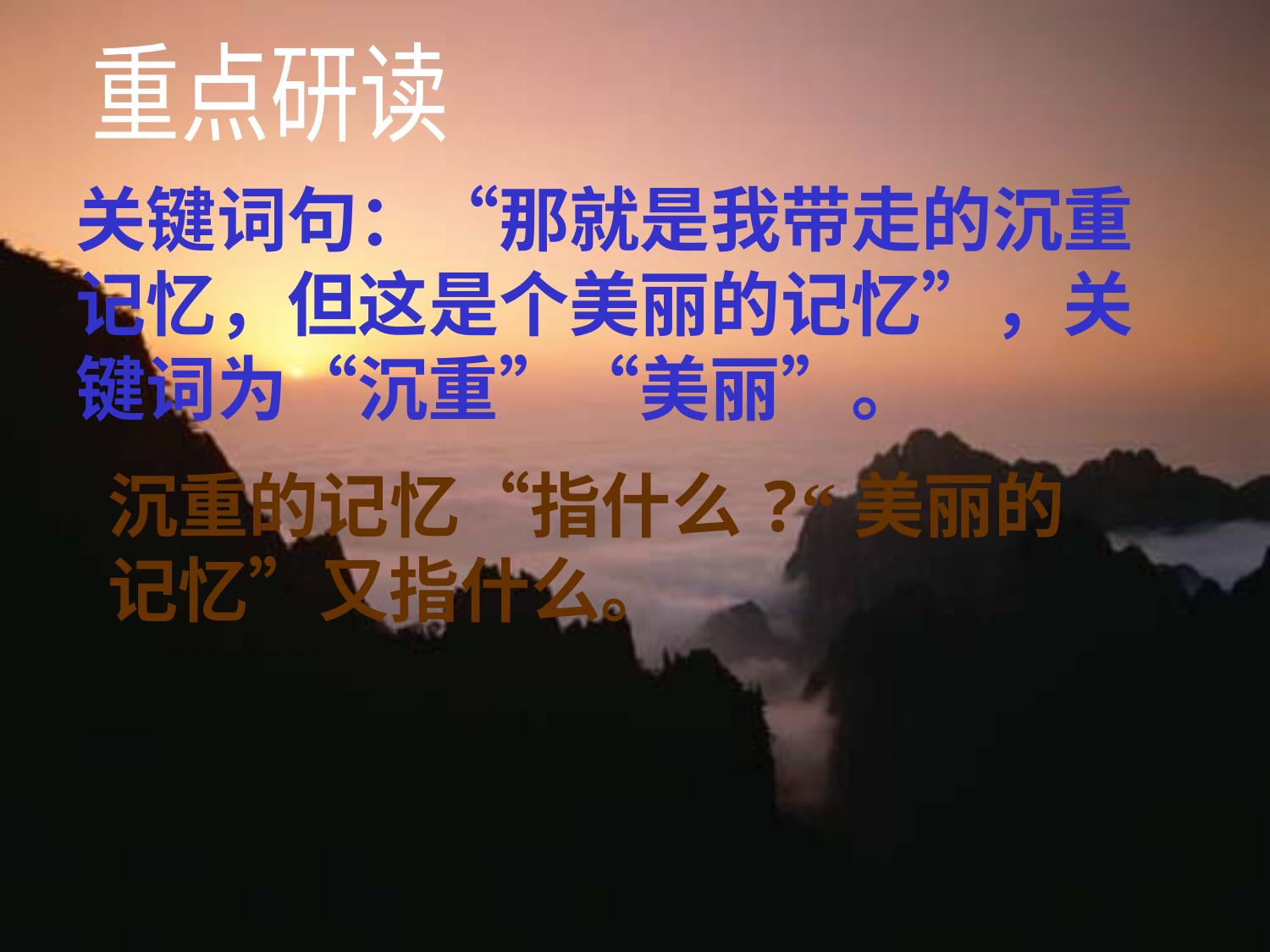

重点研读
关键词句：“那就是我带走的沉重记忆，但这是个美丽的记忆”，关键词为“沉重”“美丽”。
沉重的记忆“指什么?“美丽的记忆”又指什么。